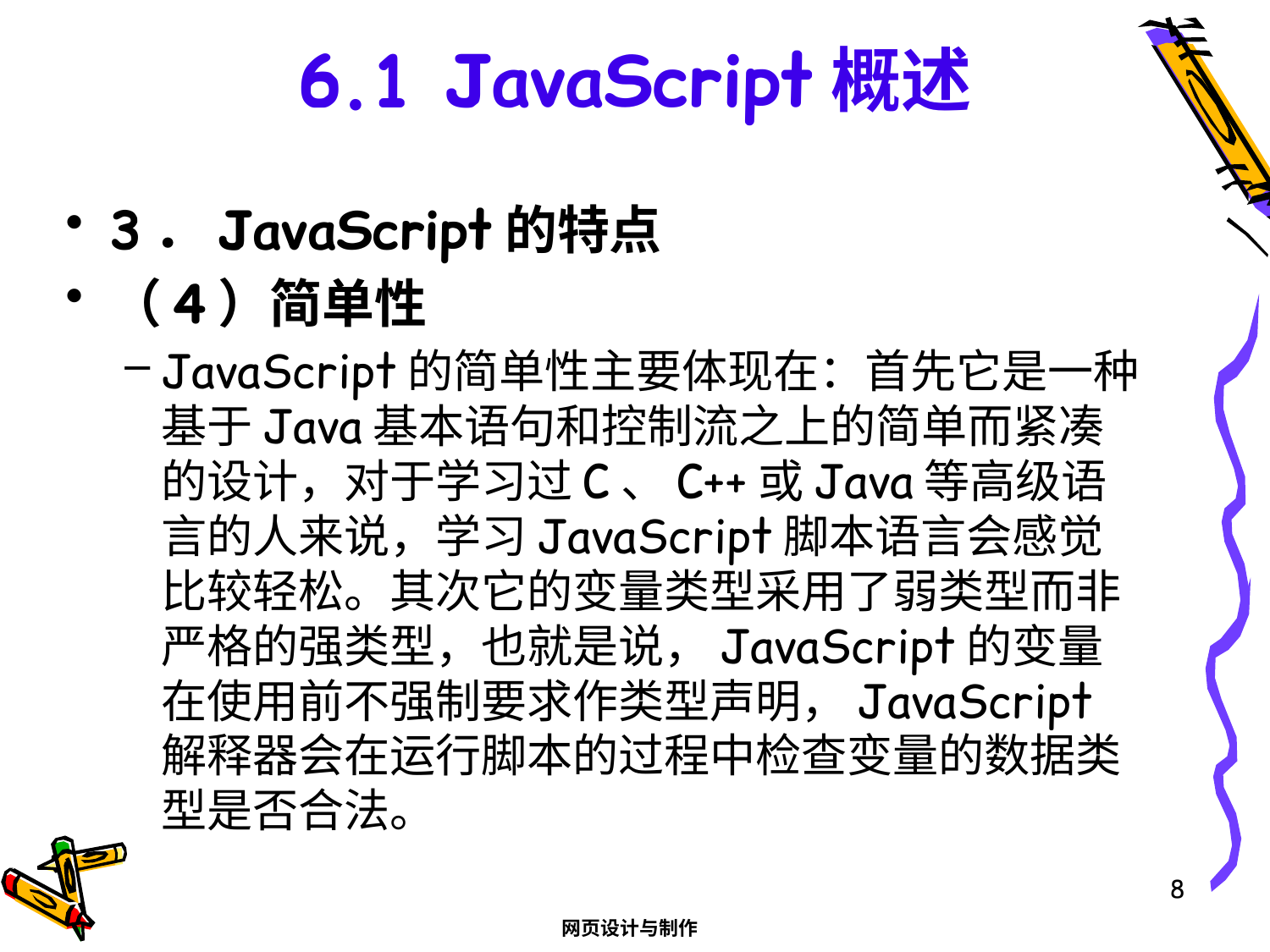

# 6.1 JavaScript概述
3．JavaScript的特点
（4）简单性
JavaScript的简单性主要体现在：首先它是一种基于Java基本语句和控制流之上的简单而紧凑的设计，对于学习过C、C++或Java等高级语言的人来说，学习JavaScript脚本语言会感觉比较轻松。其次它的变量类型采用了弱类型而非严格的强类型，也就是说，JavaScript的变量在使用前不强制要求作类型声明，JavaScript解释器会在运行脚本的过程中检查变量的数据类型是否合法。
8
网页设计与制作